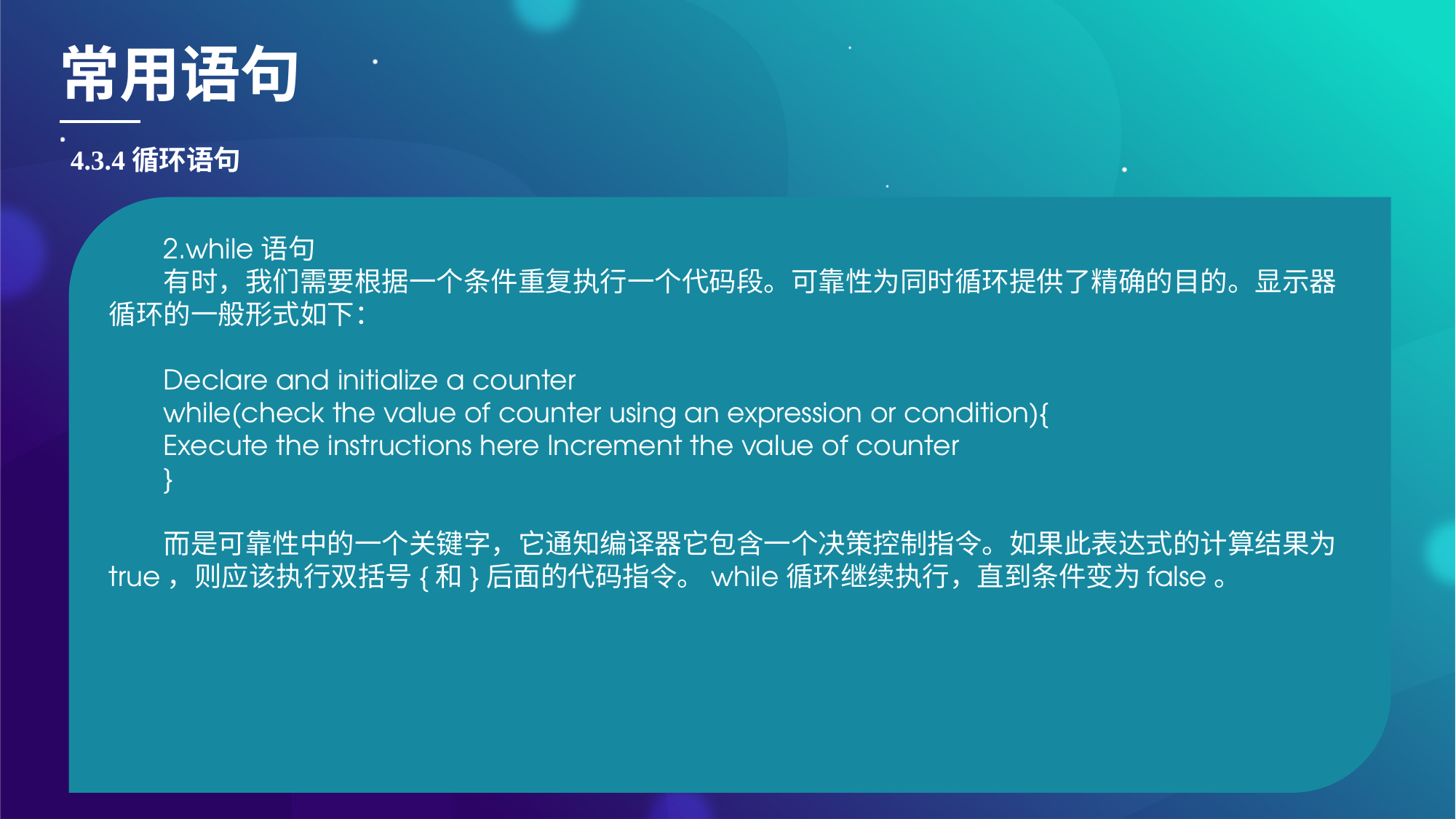

常用语句
4.3.4循环语句
2.while语句
有时，我们需要根据一个条件重复执行一个代码段。可靠性为同时循环提供了精确的目的。显示器循环的一般形式如下：

Declare and initialize a counter
while(check the value of counter using an expression or condition){
Execute the instructions here Increment the value of counter
}

而是可靠性中的一个关键字，它通知编译器它包含一个决策控制指令。如果此表达式的计算结果为true，则应该执行双括号{和}后面的代码指令。while循环继续执行，直到条件变为false。